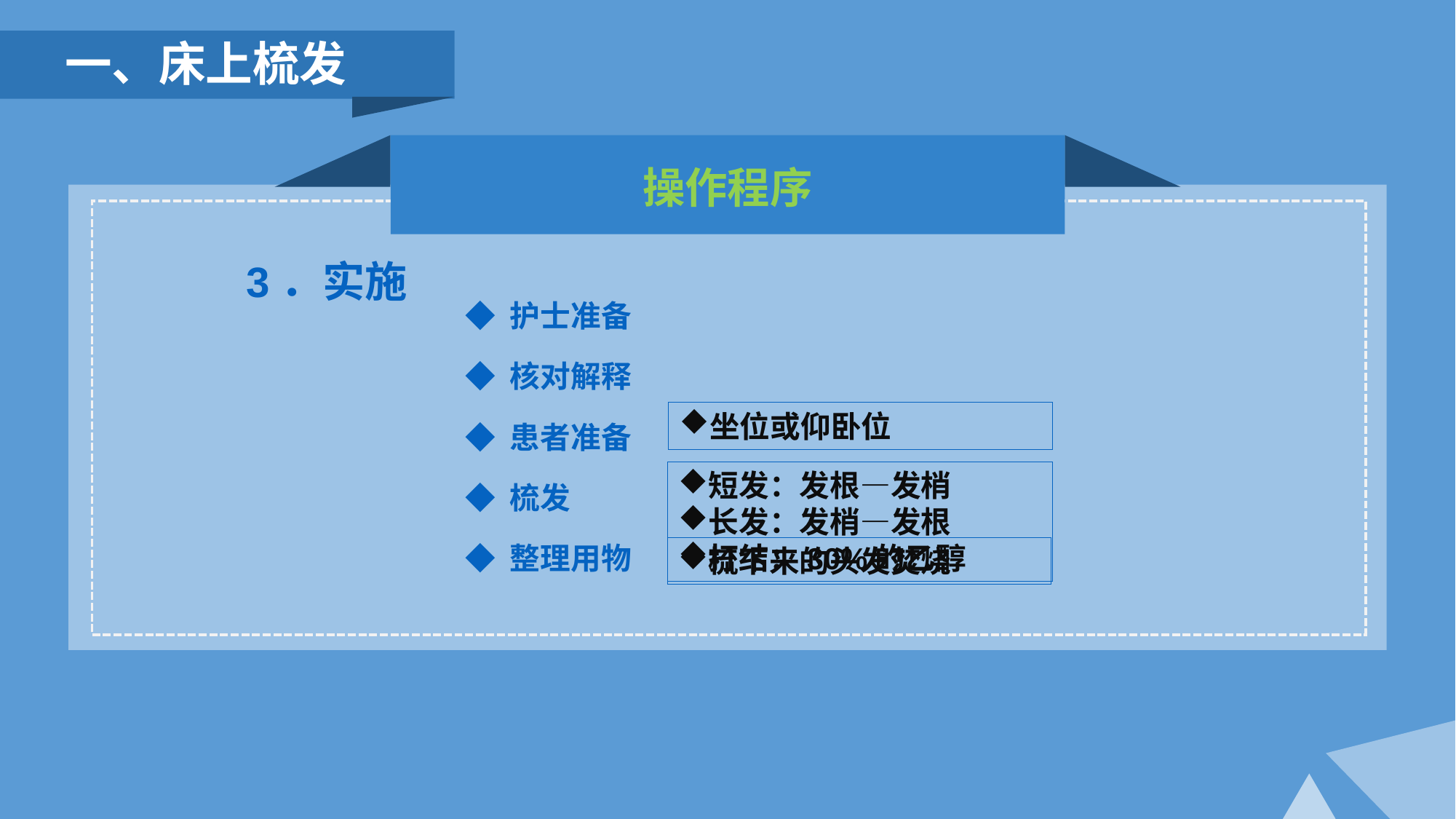

一、床上梳发

操作程序

3．实施
◆ 护士准备
◆ 核对解释
◆ 患者准备
◆ 梳发
◆ 整理用物
坐位或仰卧位
短发：发根—发梢
长发：发梢—发根
打结：30%的乙醇
梳下来的头发焚烧